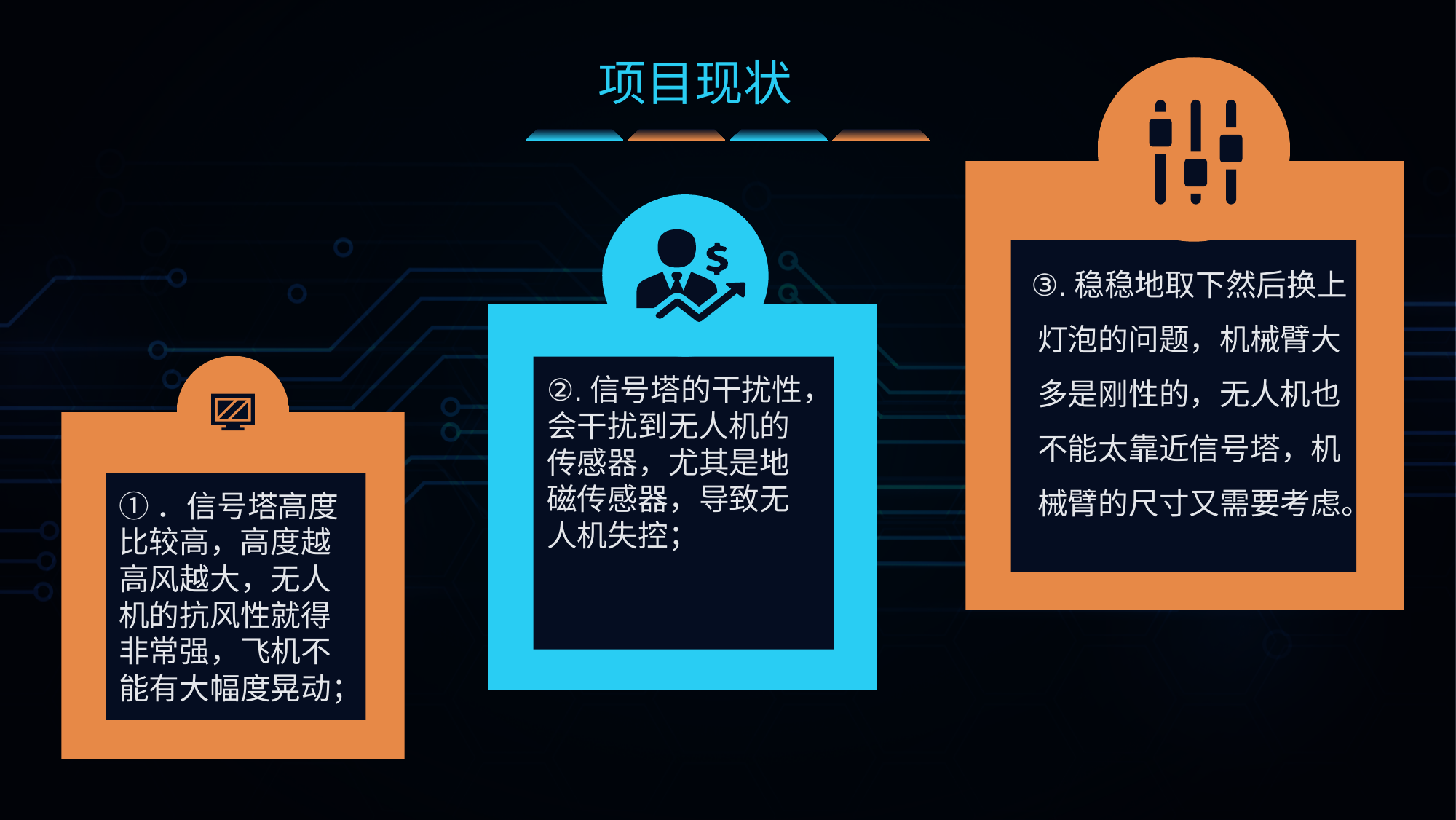

项目现状

③.稳稳地取下然后换上灯泡的问题，机械臂大多是刚性的，无人机也不能太靠近信号塔，机械臂的尺寸又需要考虑。

②.信号塔的干扰性，会干扰到无人机的传感器，尤其是地磁传感器，导致无人机失控；

①．信号塔高度比较高，高度越高风越大，无人机的抗风性就得非常强，飞机不能有大幅度晃动；